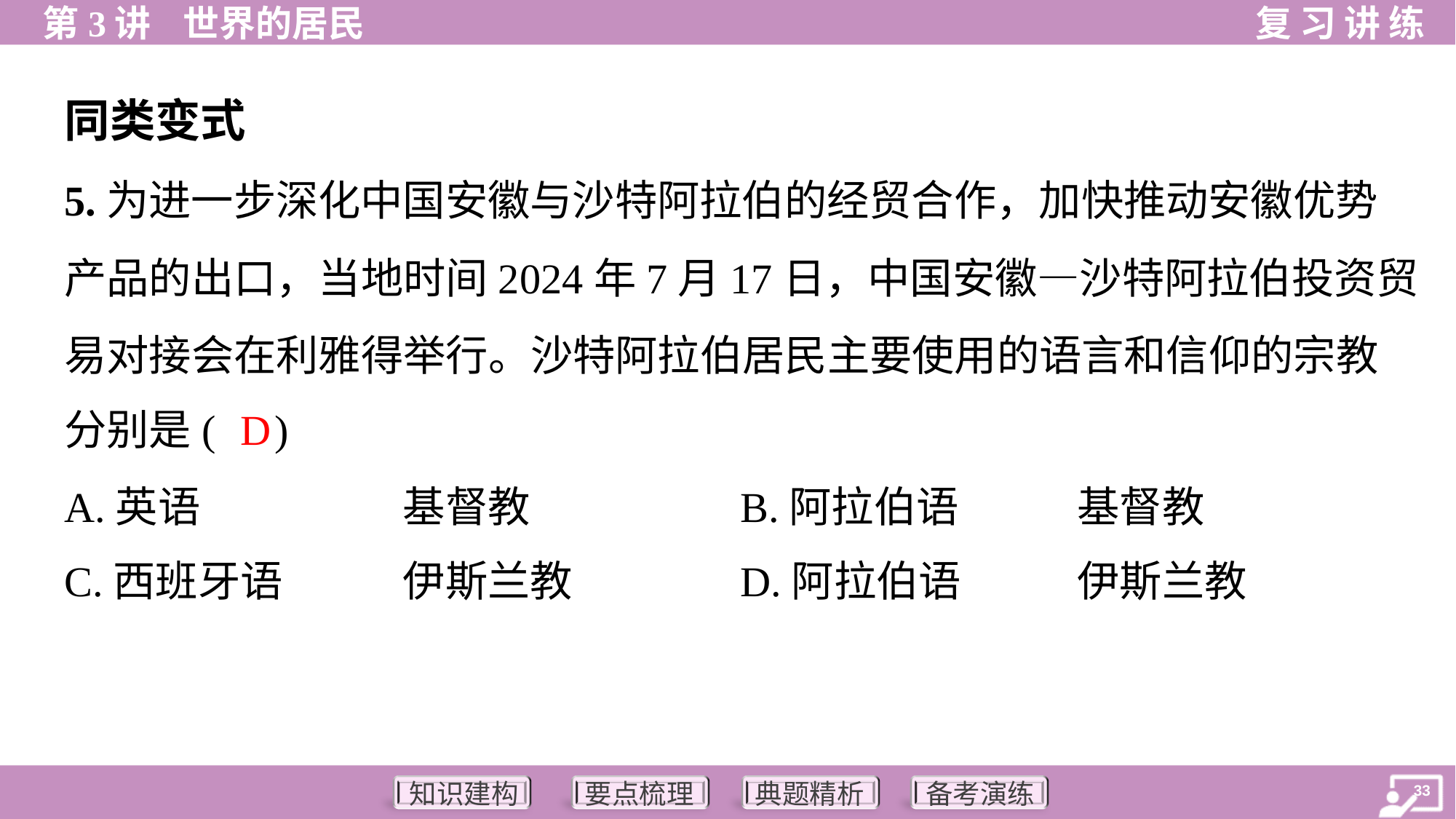

同类变式
5.为进一步深化中国安徽与沙特阿拉伯的经贸合作，加快推动安徽优势
产品的出口，当地时间2024年7月17日，中国安徽—沙特阿拉伯投资贸
易对接会在利雅得举行。沙特阿拉伯居民主要使用的语言和信仰的宗教
分别是(     )
D
A.英语	基督教	B.阿拉伯语	基督教
C.西班牙语	伊斯兰教	D.阿拉伯语	伊斯兰教